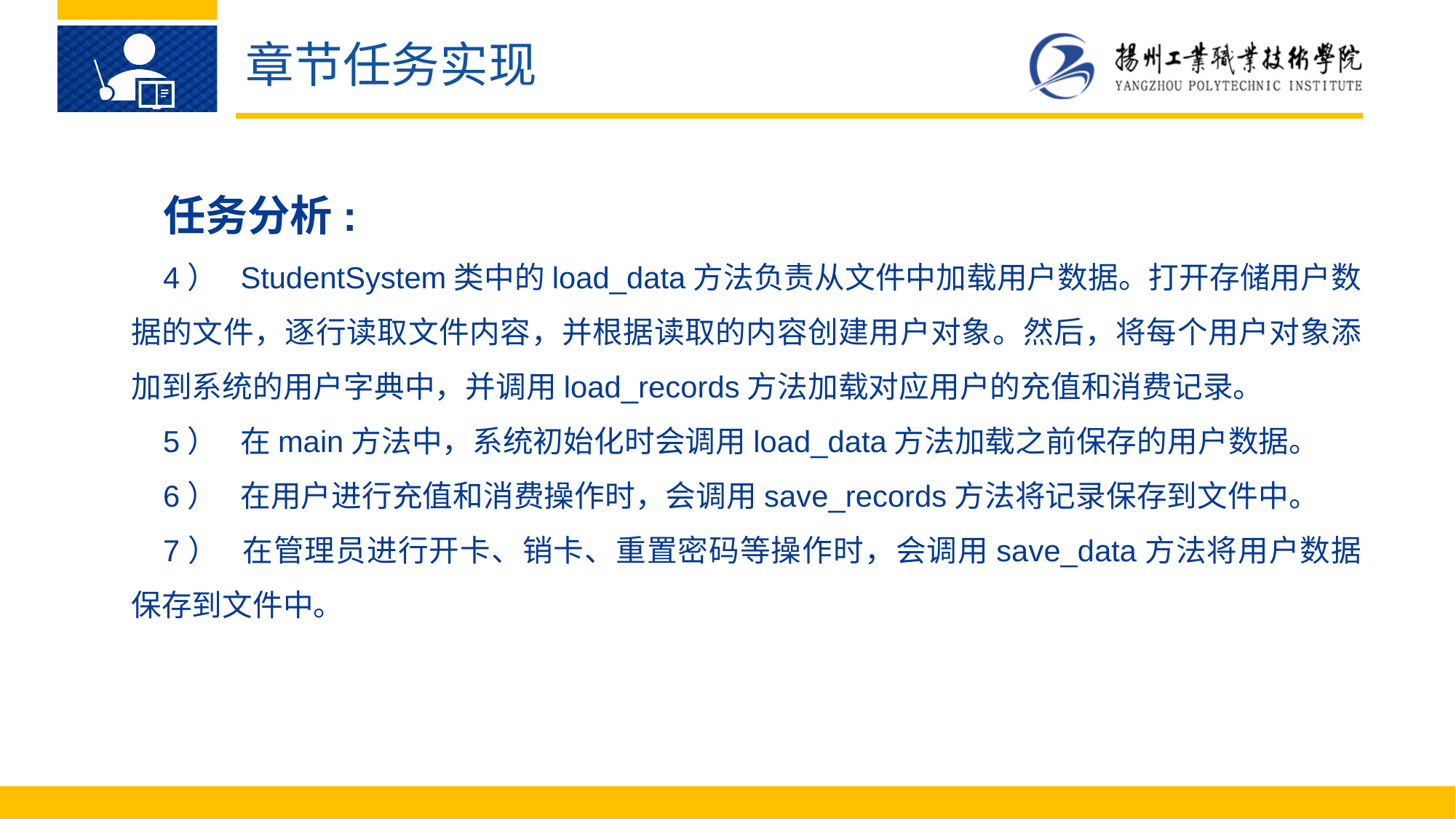

章节任务实现
任务分析:
4）	StudentSystem类中的load_data方法负责从文件中加载用户数据。打开存储用户数据的文件，逐行读取文件内容，并根据读取的内容创建用户对象。然后，将每个用户对象添加到系统的用户字典中，并调用load_records方法加载对应用户的充值和消费记录。
5）	在main方法中，系统初始化时会调用load_data方法加载之前保存的用户数据。
6）	在用户进行充值和消费操作时，会调用save_records方法将记录保存到文件中。
7）	在管理员进行开卡、销卡、重置密码等操作时，会调用save_data方法将用户数据保存到文件中。